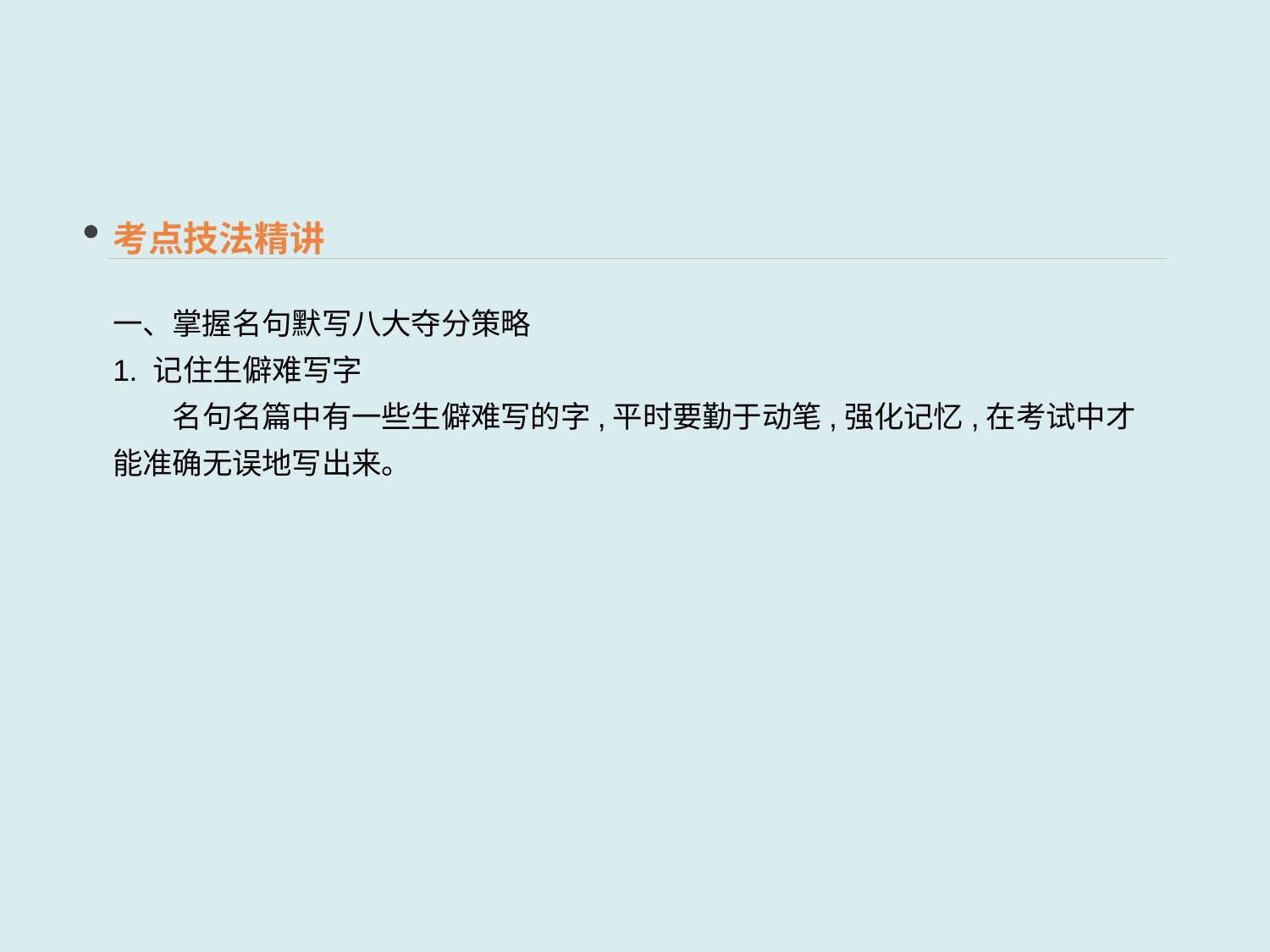

考点技法精讲

一、掌握名句默写八大夺分策略
1. 记住生僻难写字
　　名句名篇中有一些生僻难写的字,平时要勤于动笔,强化记忆,在考试中才能准确无误地写出来。